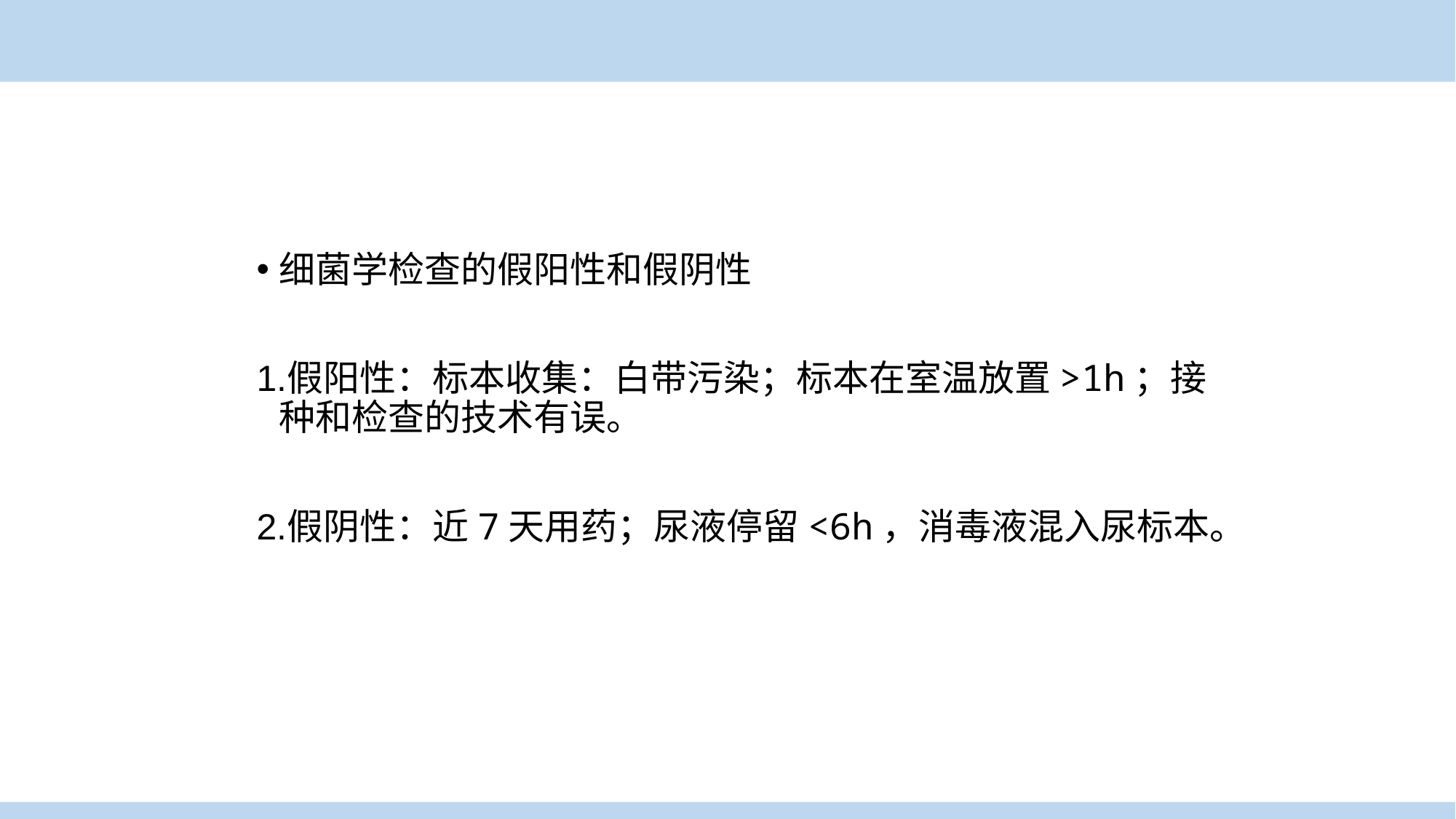

细菌学检查的假阳性和假阴性

假阳性：标本收集：白带污染；标本在室温放置>1h；接种和检查的技术有误。

假阴性：近7天用药；尿液停留<6h，消毒液混入尿标本。